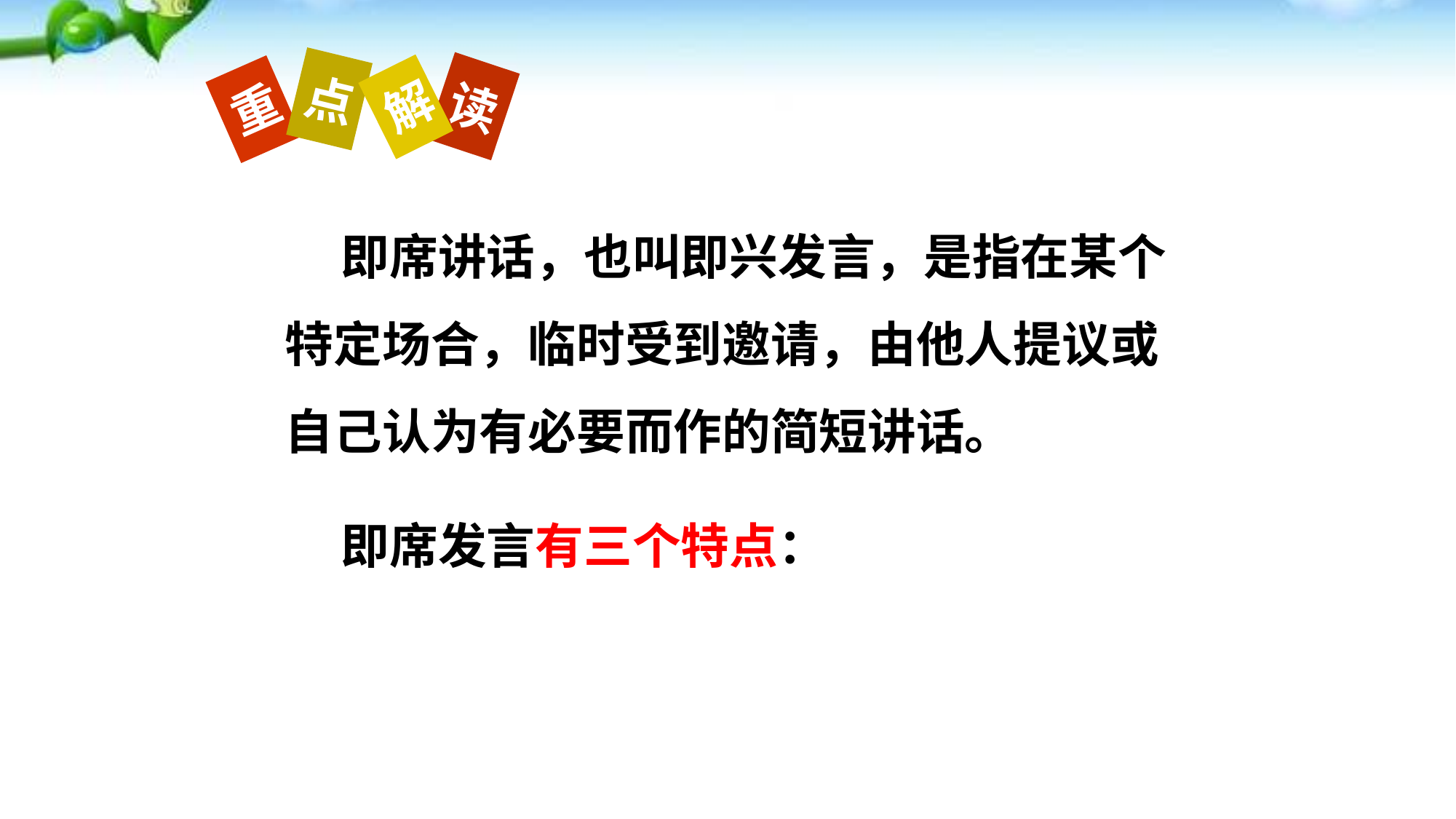

点
读
解
重
    即席讲话，也叫即兴发言，是指在某个特定场合，临时受到邀请，由他人提议或自己认为有必要而作的简短讲话。
    即席发言有三个特点：